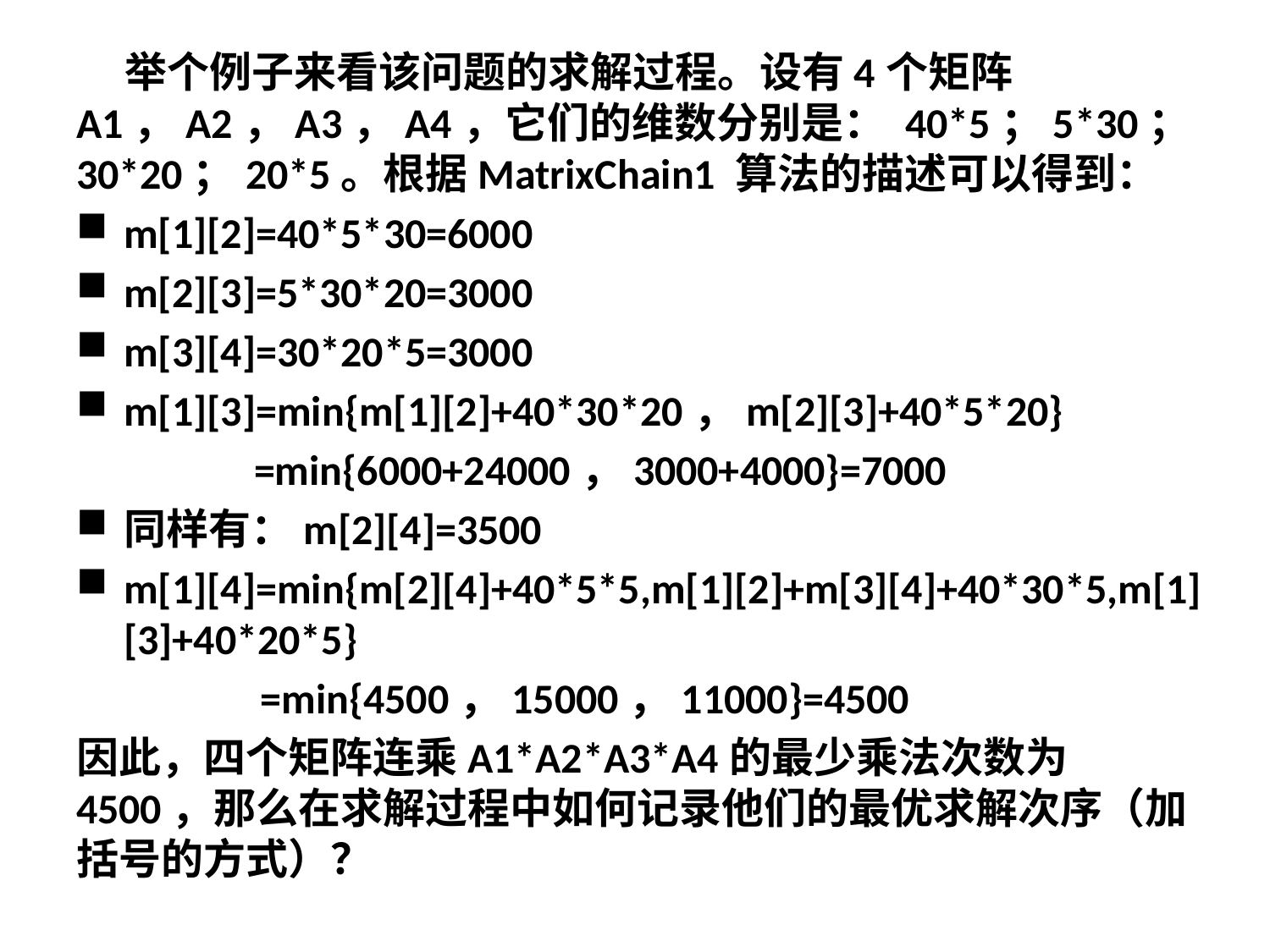

举个例子来看该问题的求解过程。设有4个矩阵A1，A2，A3，A4，它们的维数分别是： 40*5；5*30；30*20；20*5。根据MatrixChain1 算法的描述可以得到：
m[1][2]=40*5*30=6000
m[2][3]=5*30*20=3000
m[3][4]=30*20*5=3000
m[1][3]=min{m[1][2]+40*30*20，m[2][3]+40*5*20}
            =min{6000+24000，3000+4000}=7000
同样有：m[2][4]=3500
m[1][4]=min{m[2][4]+40*5*5,m[1][2]+m[3][4]+40*30*5,m[1][3]+40*20*5}
   	      =min{4500，15000，11000}=4500
因此，四个矩阵连乘A1*A2*A3*A4的最少乘法次数为4500，那么在求解过程中如何记录他们的最优求解次序（加括号的方式）？